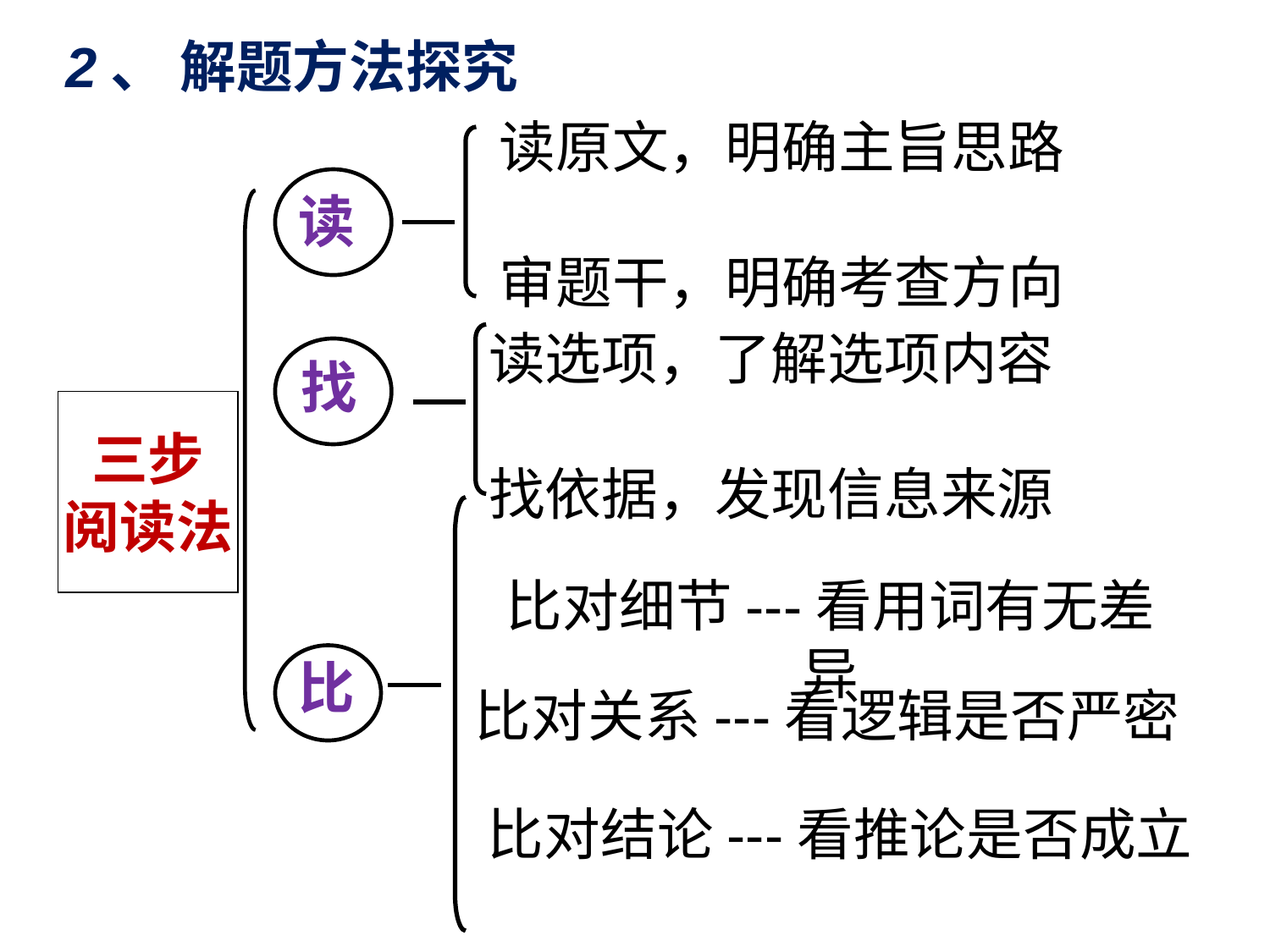

2、 解题方法探究
读原文，明确主旨思路

审题干，明确考查方向

读

读选项，了解选项内容

找依据，发现信息来源

找
三步
阅读法

比对细节---看用词有无差异

比
比对关系---看逻辑是否严密
比对结论---看推论是否成立